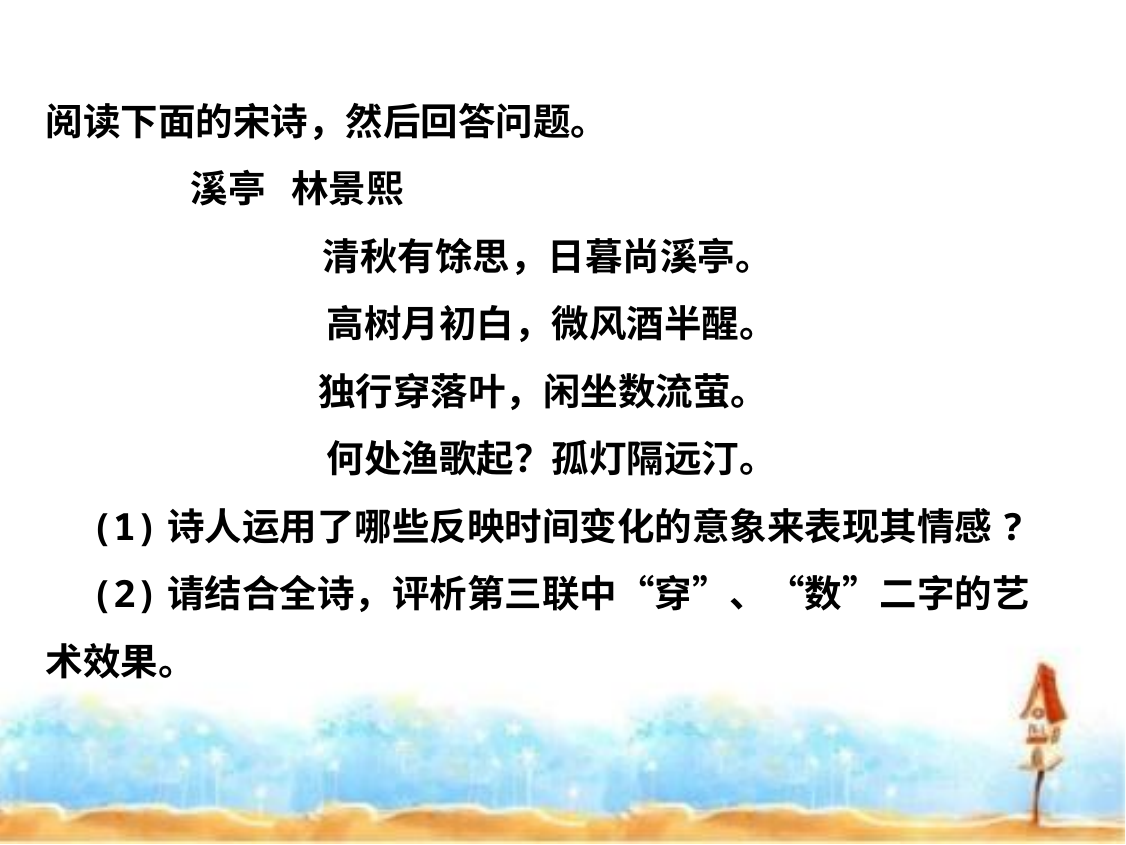

阅读下面的宋诗，然后回答问题。
                溪亭   林景熙
   清秋有馀思，日暮尚溪亭。
  高树月初白，微风酒半醒。
   独行穿落叶，闲坐数流萤。
  何处渔歌起？孤灯隔远汀。
  (1)诗人运用了哪些反映时间变化的意象来表现其情感?
  (2)请结合全诗，评析第三联中“穿”、“数”二字的艺术效果。